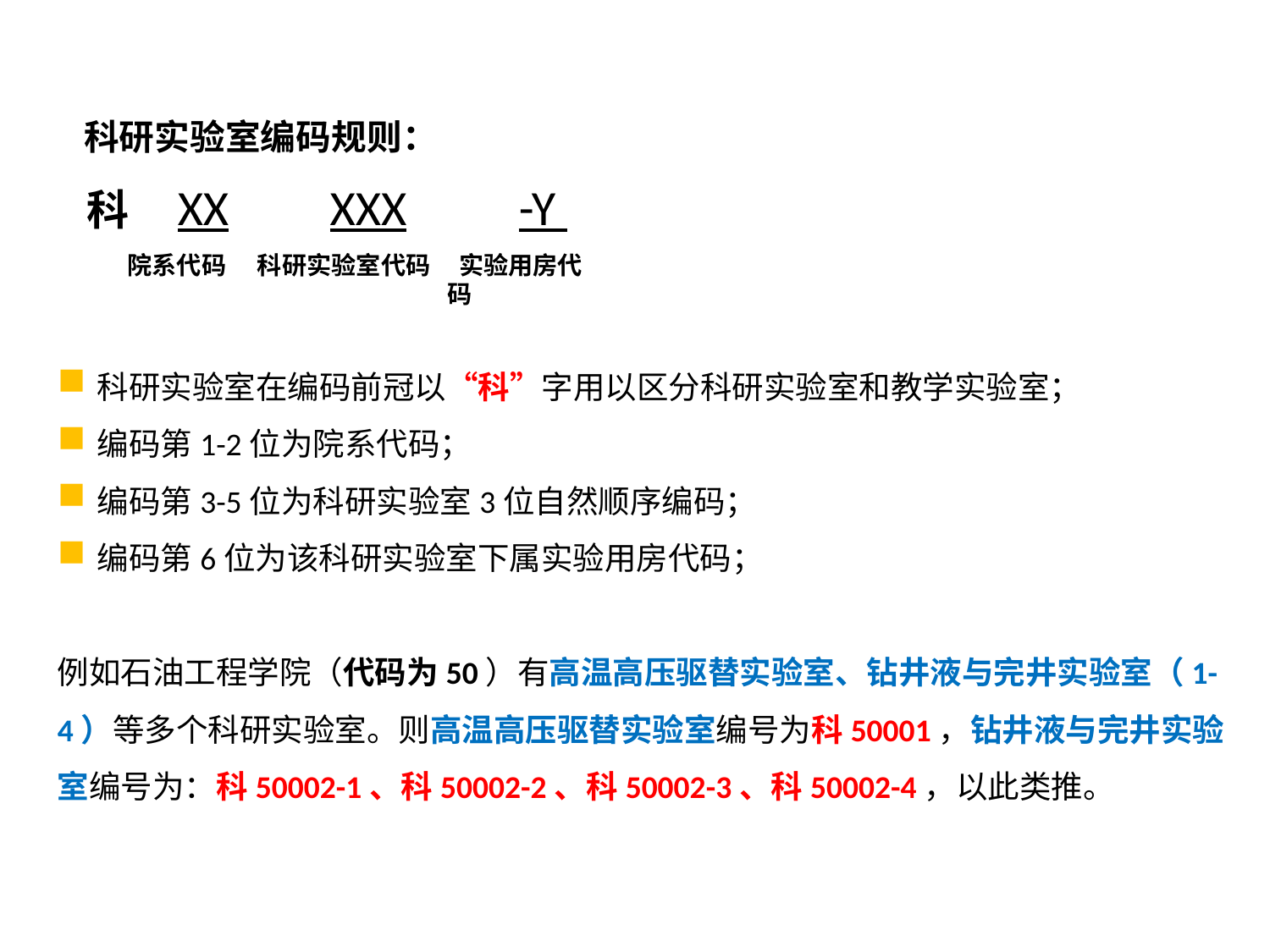

科研实验室编码规则：

 科    XX         XXX          -Y
院系代码
科研实验室代码
 实验用房代码
科研实验室在编码前冠以“科”字用以区分科研实验室和教学实验室；
编码第1-2位为院系代码；
编码第3-5位为科研实验室3位自然顺序编码；
编码第6位为该科研实验室下属实验用房代码；

例如石油工程学院（代码为50）有高温高压驱替实验室、钻井液与完井实验室（1-4）等多个科研实验室。则高温高压驱替实验室编号为科50001，钻井液与完井实验室编号为：科50002-1、科50002-2、科50002-3、科50002-4，以此类推。